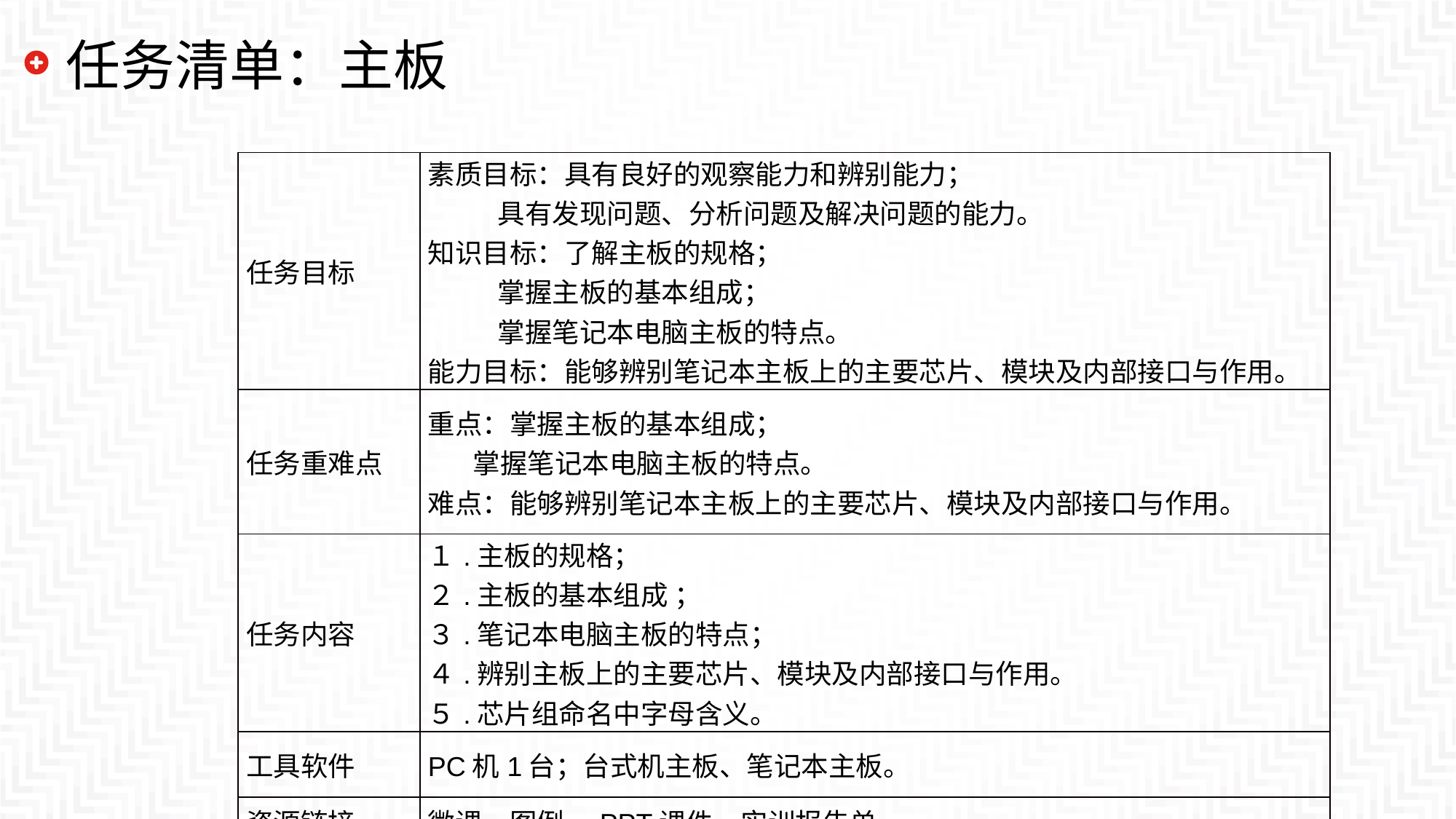

# 任务清单：主板
| 任务目标 | 素质目标：具有良好的观察能力和辨别能力； 具有发现问题、分析问题及解决问题的能力。 知识目标：了解主板的规格； 掌握主板的基本组成； 掌握笔记本电脑主板的特点。 能力目标：能够辨别笔记本主板上的主要芯片、模块及内部接口与作用。 |
| --- | --- |
| 任务重难点 | 重点：掌握主板的基本组成； 掌握笔记本电脑主板的特点。 难点：能够辨别笔记本主板上的主要芯片、模块及内部接口与作用。 |
| 任务内容 | １.主板的规格； ２.主板的基本组成 ； ３.笔记本电脑主板的特点；　 ４.辨别主板上的主要芯片、模块及内部接口与作用。 ５.芯片组命名中字母含义。 |
| 工具软件 | PC机1台；台式机主板、笔记本主板。 |
| 资源链接 | 微课、图例、PPT课件、实训报告单。 |